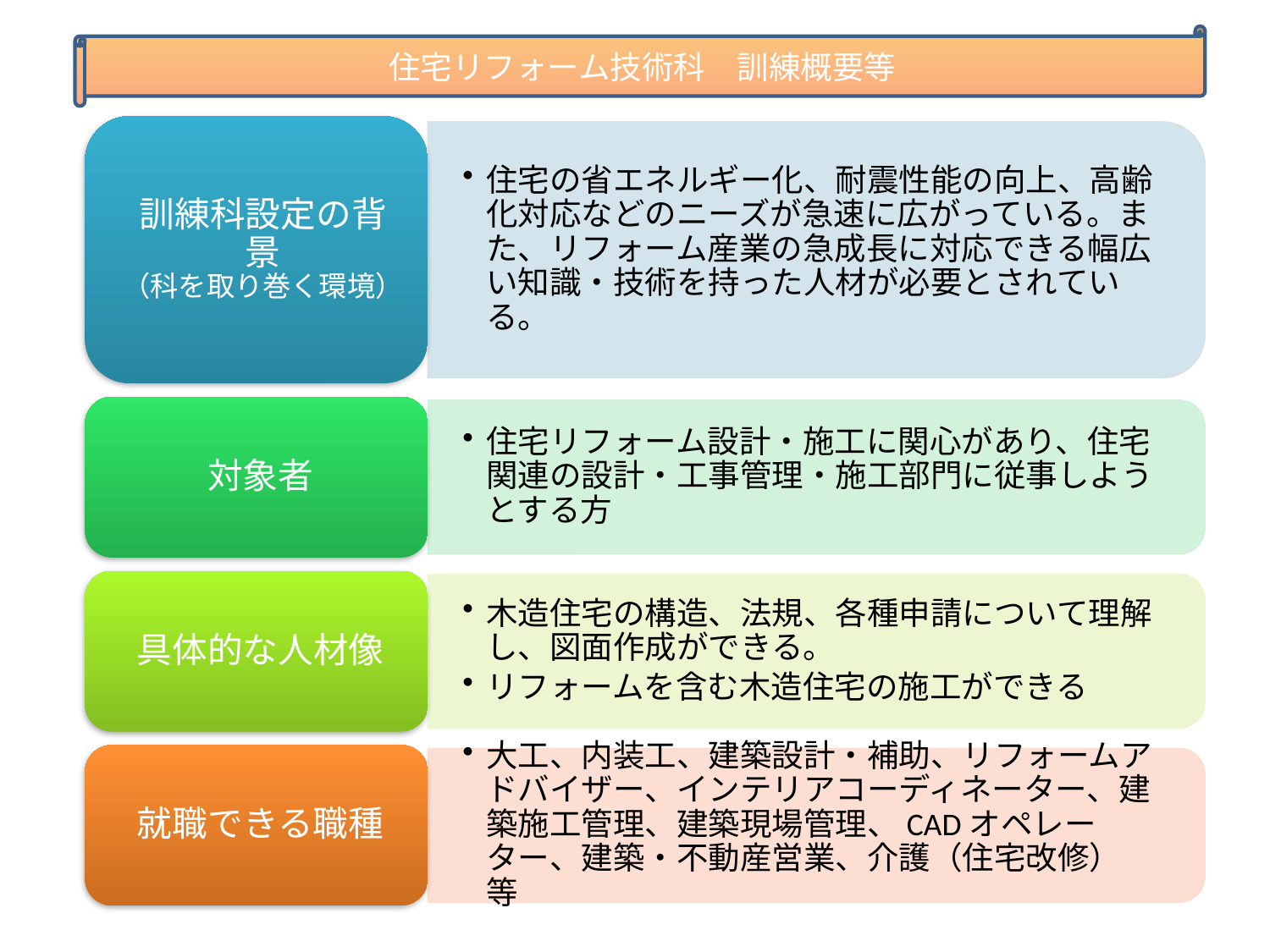

住宅リフォーム技術科　訓練概要等
住宅の省エネルギー化、耐震性能の向上、高齢化対応などのニーズが急速に広がっている。また、リフォーム産業の急成長に対応できる幅広い知識・技術を持った人材が必要とされている。
訓練科設定の背景
（科を取り巻く環境）
住宅リフォーム設計・施工に関心があり、住宅関連の設計・工事管理・施工部門に従事しようとする方
対象者
木造住宅の構造、法規、各種申請について理解し、図面作成ができる。
リフォームを含む木造住宅の施工ができる
具体的な人材像
大工、内装工、建築設計・補助、リフォームアドバイザー、インテリアコーディネーター、建築施工管理、建築現場管理、CADオペレーター、建築・不動産営業、介護（住宅改修）　等
就職できる職種